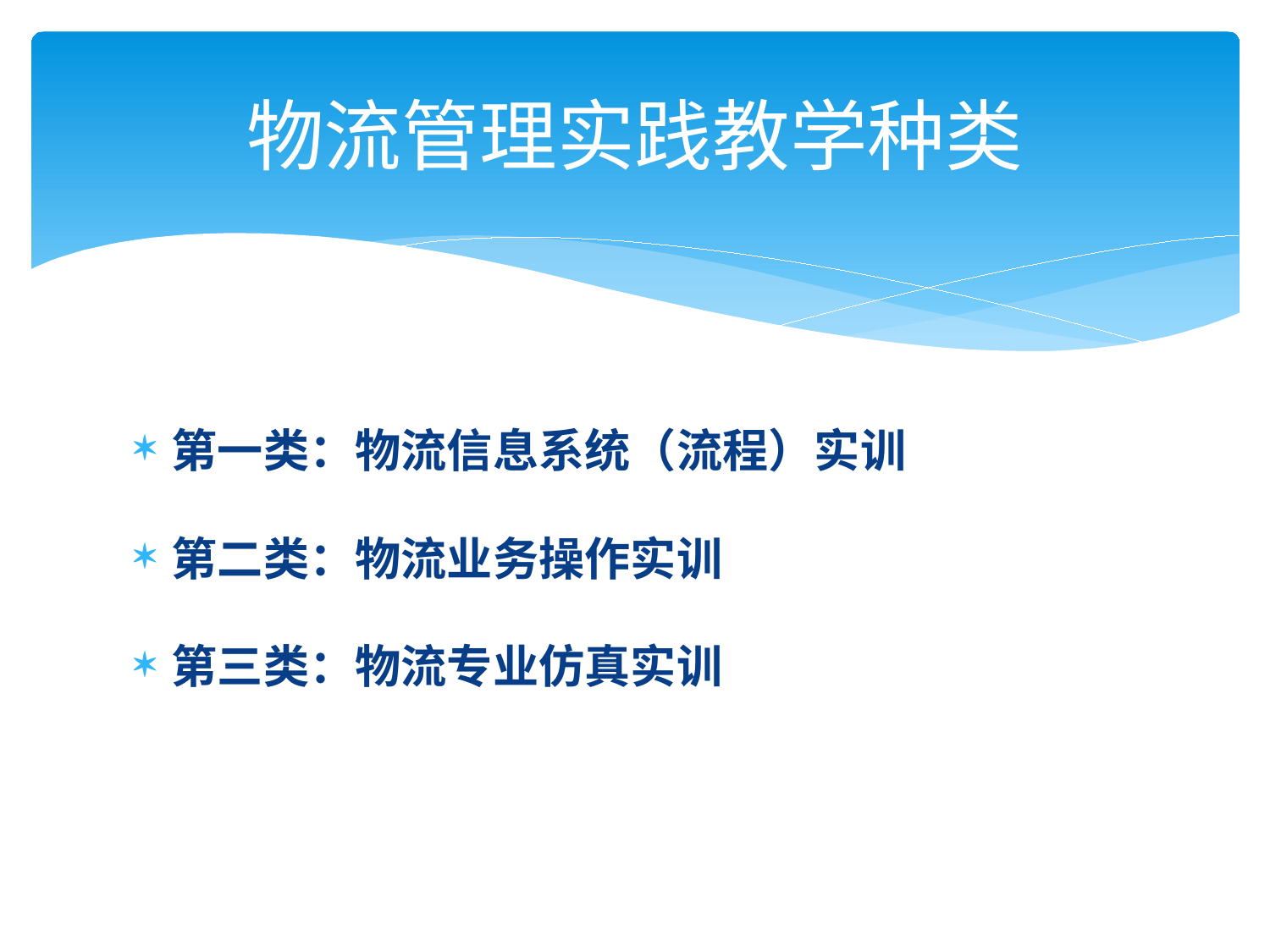

# 物流管理实践教学种类
第一类：物流信息系统（流程）实训
第二类：物流业务操作实训
第三类：物流专业仿真实训